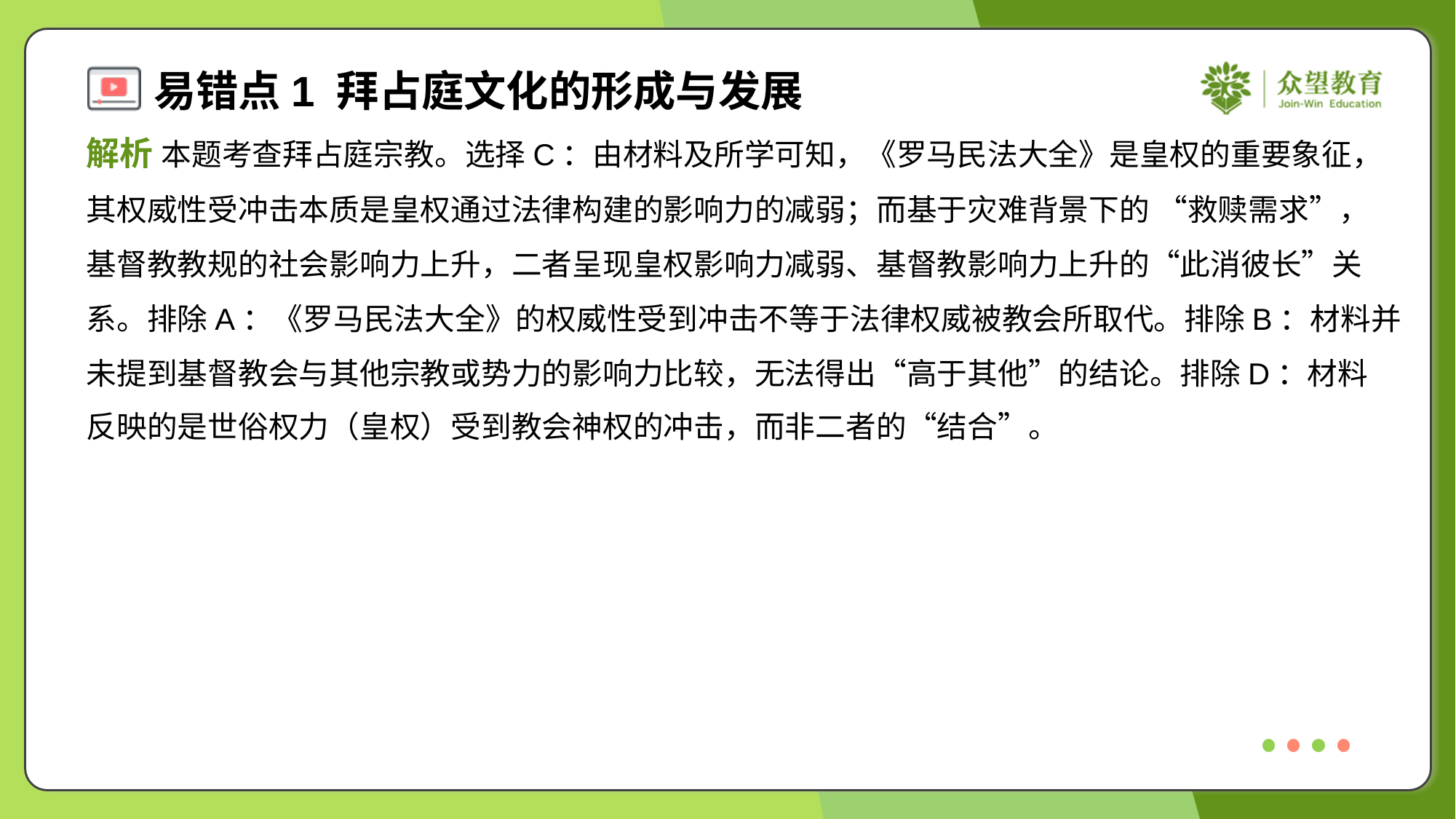

解析 本题考查拜占庭宗教。选择C：由材料及所学可知，《罗马民法大全》是皇权的重要象征，
其权威性受冲击本质是皇权通过法律构建的影响力的减弱；而基于灾难背景下的 “救赎需求”，
基督教教规的社会影响力上升，二者呈现皇权影响力减弱、基督教影响力上升的“此消彼长”关
系。排除A：《罗马民法大全》的权威性受到冲击不等于法律权威被教会所取代。排除B：材料并
未提到基督教会与其他宗教或势力的影响力比较，无法得出“高于其他”的结论。排除D：材料
反映的是世俗权力（皇权）受到教会神权的冲击，而非二者的“结合”。